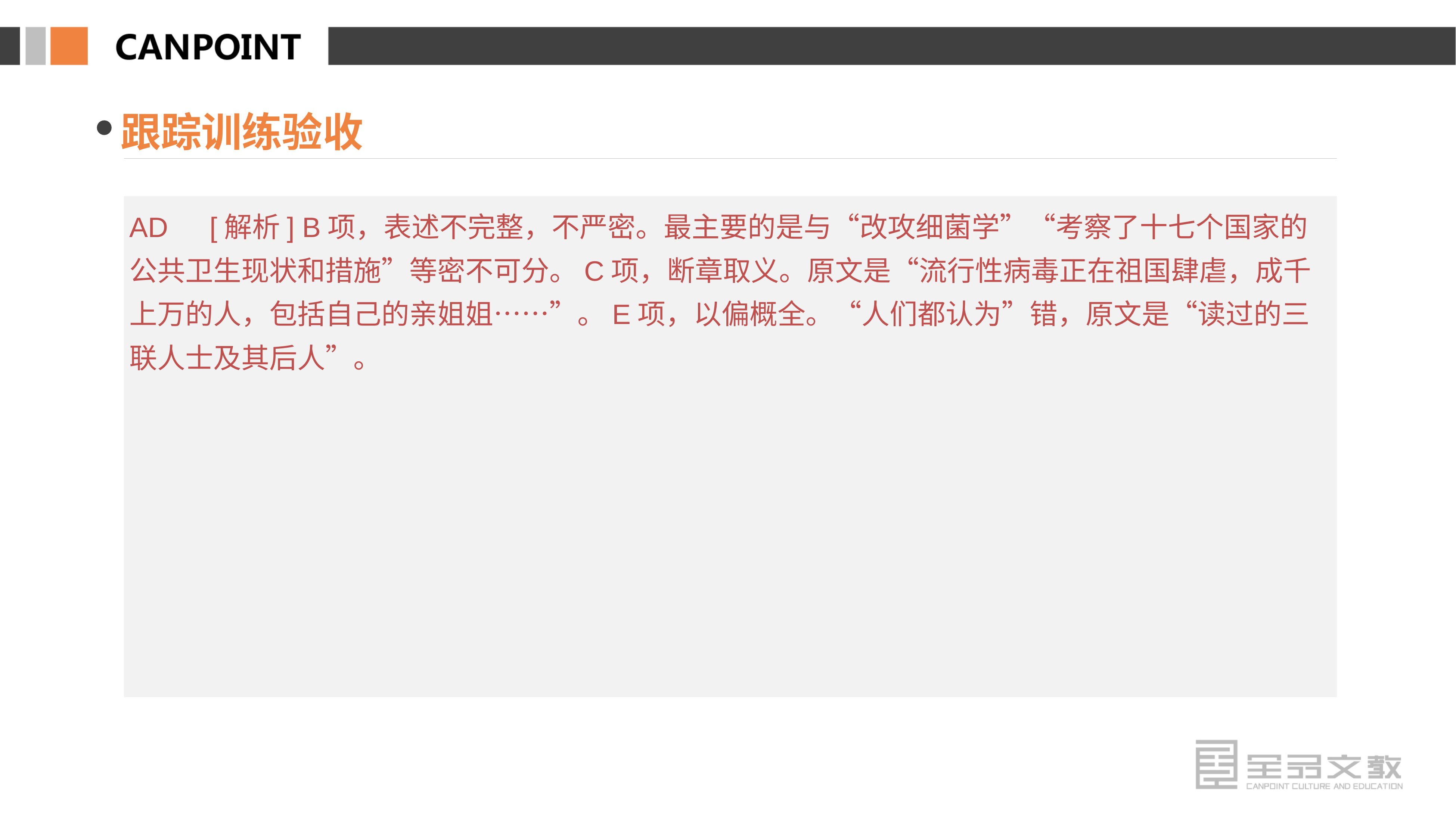

跟踪训练验收

AD　[解析] B项，表述不完整，不严密。最主要的是与“改攻细菌学”“考察了十七个国家的公共卫生现状和措施”等密不可分。C项，断章取义。原文是“流行性病毒正在祖国肆虐，成千上万的人，包括自己的亲姐姐……”。E项，以偏概全。“人们都认为”错，原文是“读过的三联人士及其后人”。